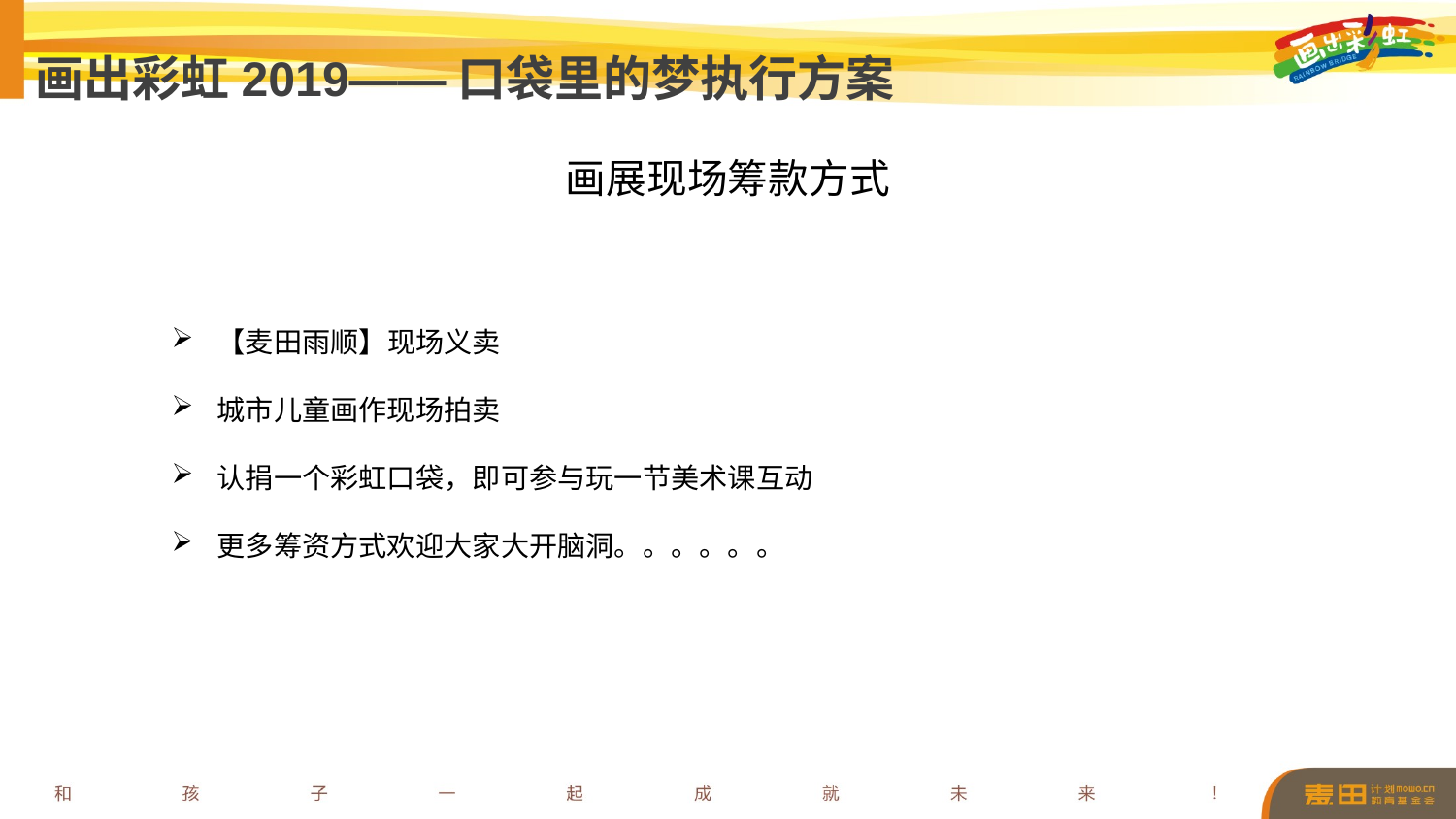

画出彩虹2019——口袋里的梦执行方案
画展现场筹款方式
【麦田雨顺】现场义卖
城市儿童画作现场拍卖
认捐一个彩虹口袋，即可参与玩一节美术课互动
更多筹资方式欢迎大家大开脑洞。。。。。。